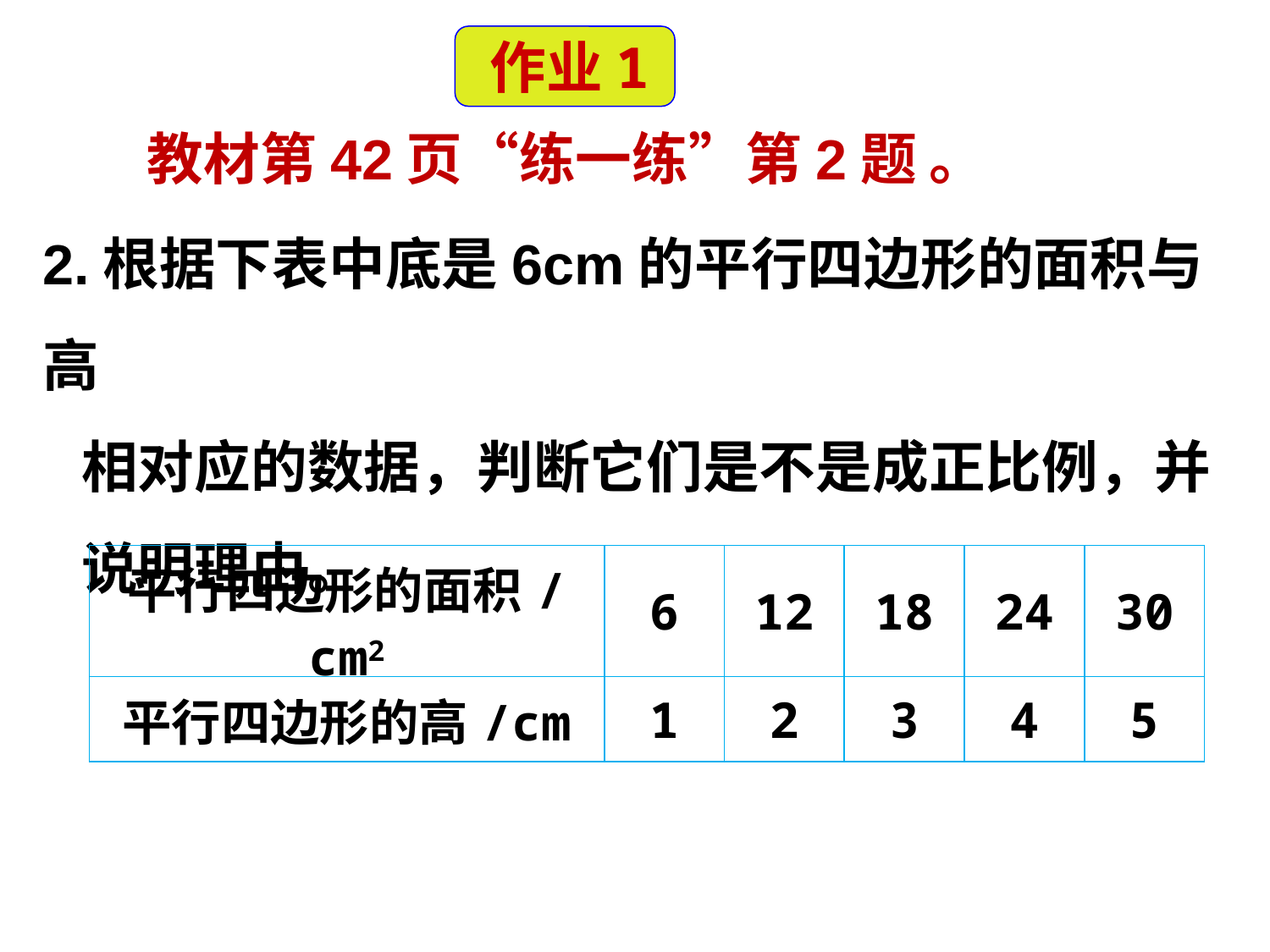

作业1
    教材第42页“练一练”第2题 。
2.根据下表中底是6cm的平行四边形的面积与高
  相对应的数据，判断它们是不是成正比例，并
  说明理由。
| 平行四边形的面积/cm2 | 6 | 12 | 18 | 24 | 30 |
| --- | --- | --- | --- | --- | --- |
| 平行四边形的高/cm | 1 | 2 | 3 | 4 | 5 |